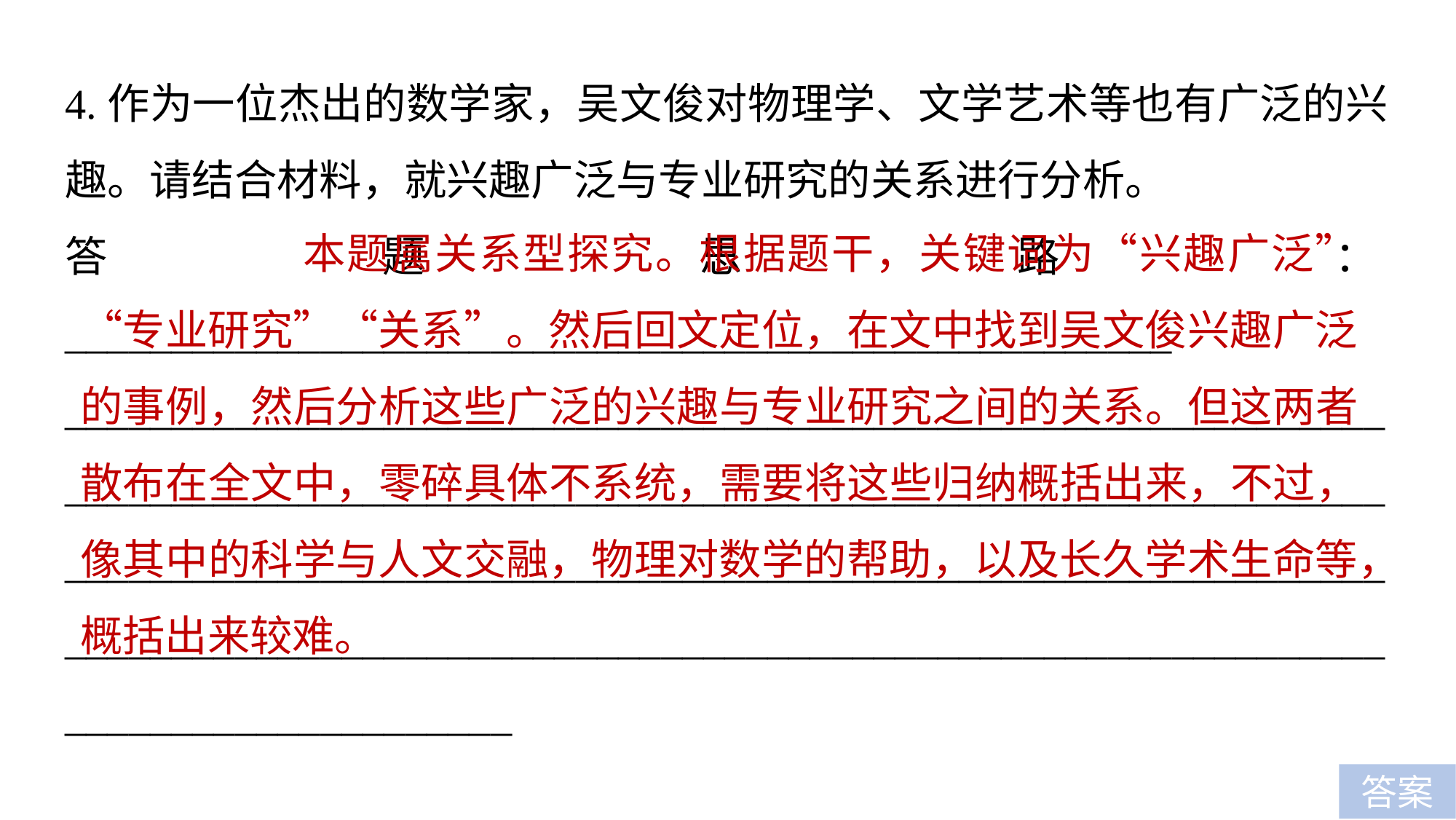

4.作为一位杰出的数学家，吴文俊对物理学、文学艺术等也有广泛的兴趣。请结合材料，就兴趣广泛与专业研究的关系进行分析。
答题思路：____________________________________________________
_____________________________________________________________________________________________________________________________________________________________________________________________________________________________________________________________________________
                   本题属关系型探究。根据题干，关键词为“兴趣广泛”“专业研究”“关系”。然后回文定位，在文中找到吴文俊兴趣广泛的事例，然后分析这些广泛的兴趣与专业研究之间的关系。但这两者散布在全文中，零碎具体不系统，需要将这些归纳概括出来，不过，像其中的科学与人文交融，物理对数学的帮助，以及长久学术生命等，概括出来较难。
答案